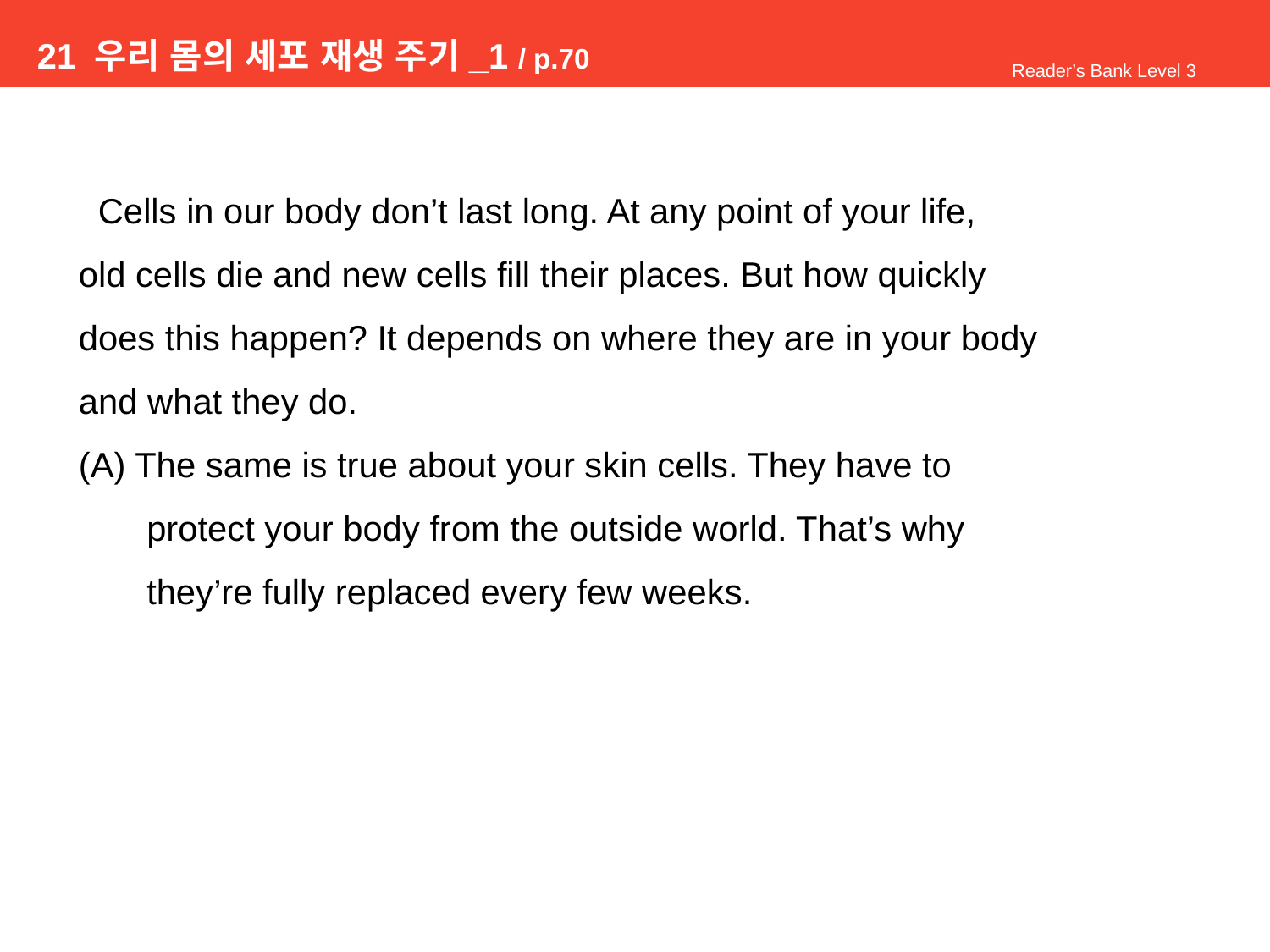

# 21 우리 몸의 세포 재생 주기_1 / p.70
Reader’s Bank Level 3

  Cells in our body don’t last long. At any point of your life,
old cells die and new cells fill their places. But how quickly
does this happen? It depends on where they are in your body
and what they do.
(A) The same is true about your skin cells. They have to
       protect your body from the outside world. That’s why
       they’re fully replaced every few weeks.